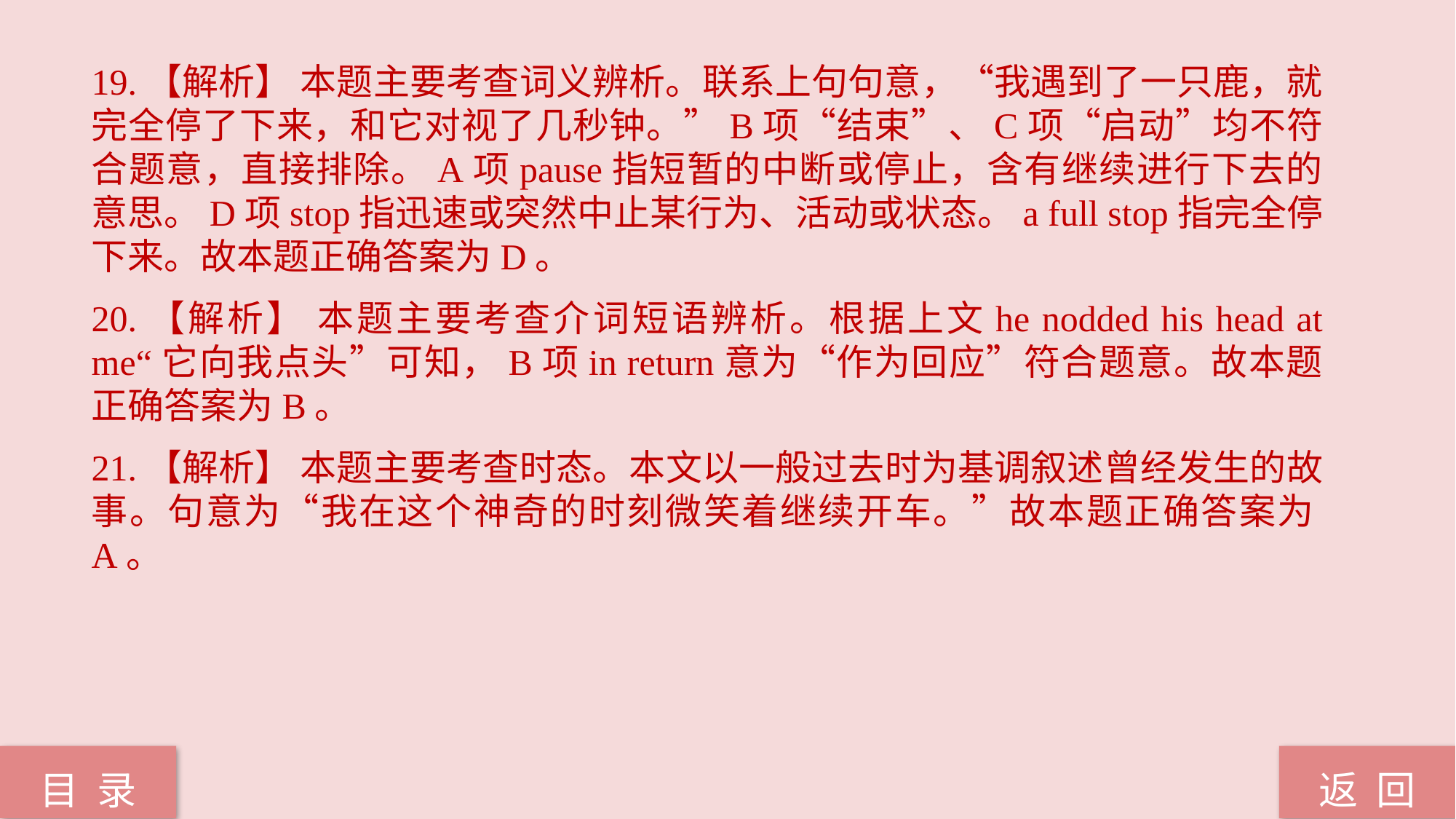

19.【解析】 本题主要考查词义辨析。联系上句句意，“我遇到了一只鹿，就完全停了下来，和它对视了几秒钟。”B项“结束”、C项“启动”均不符合题意，直接排除。A项pause指短暂的中断或停止，含有继续进行下去的意思。D项stop指迅速或突然中止某行为、活动或状态。a full stop指完全停下来。故本题正确答案为D。
20.【解析】 本题主要考查介词短语辨析。根据上文he nodded his head at me“它向我点头”可知，B项in return意为“作为回应”符合题意。故本题正确答案为B。
21.【解析】 本题主要考查时态。本文以一般过去时为基调叙述曾经发生的故事。句意为“我在这个神奇的时刻微笑着继续开车。”故本题正确答案为A。
返  回